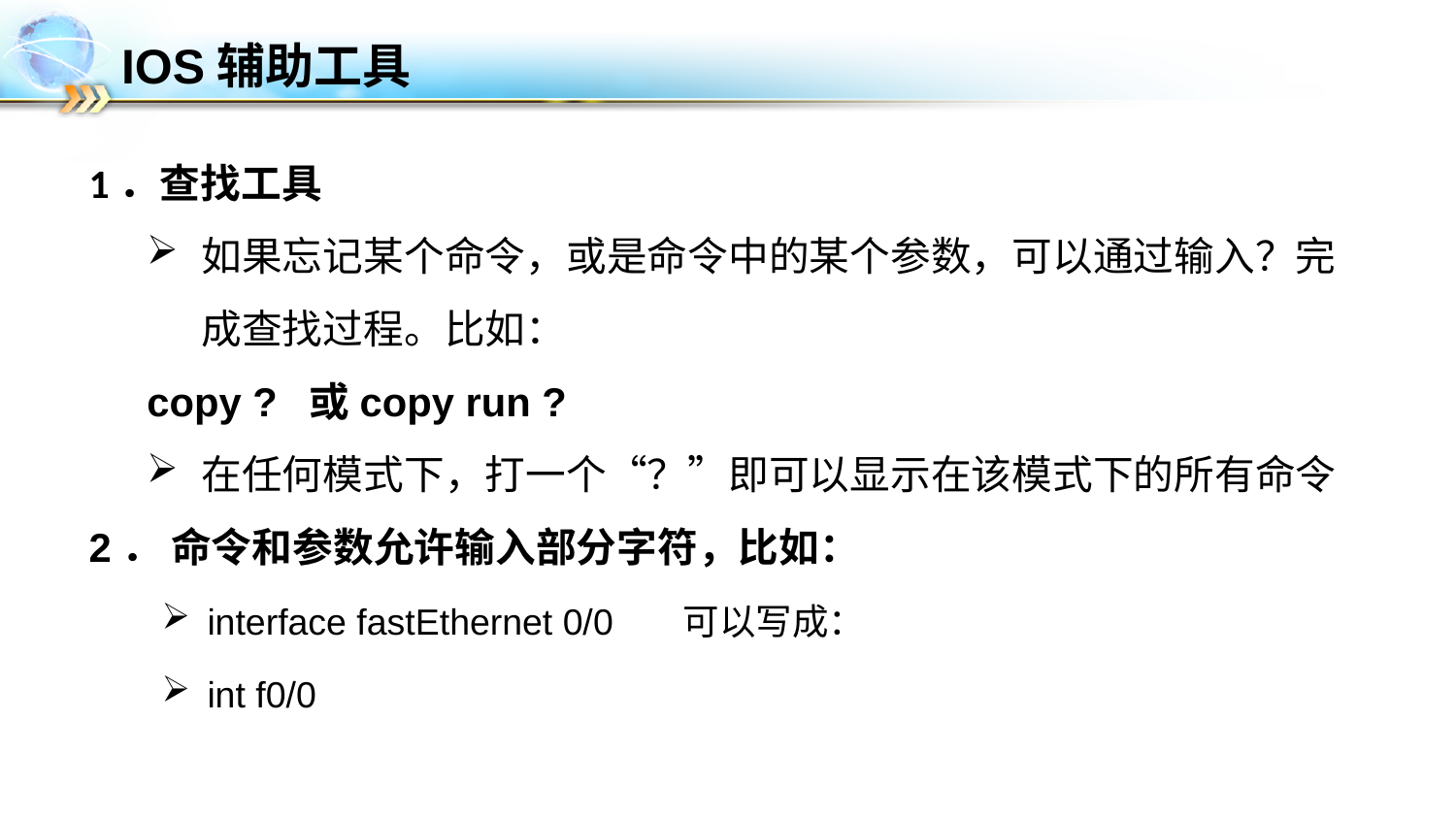

# IOS辅助工具
1．查找工具
如果忘记某个命令，或是命令中的某个参数，可以通过输入？完成查找过程。比如：
copy ?  或copy run ?
在任何模式下，打一个“？”即可以显示在该模式下的所有命令
2． 命令和参数允许输入部分字符，比如：
interface fastEthernet 0/0      可以写成：
int f0/0